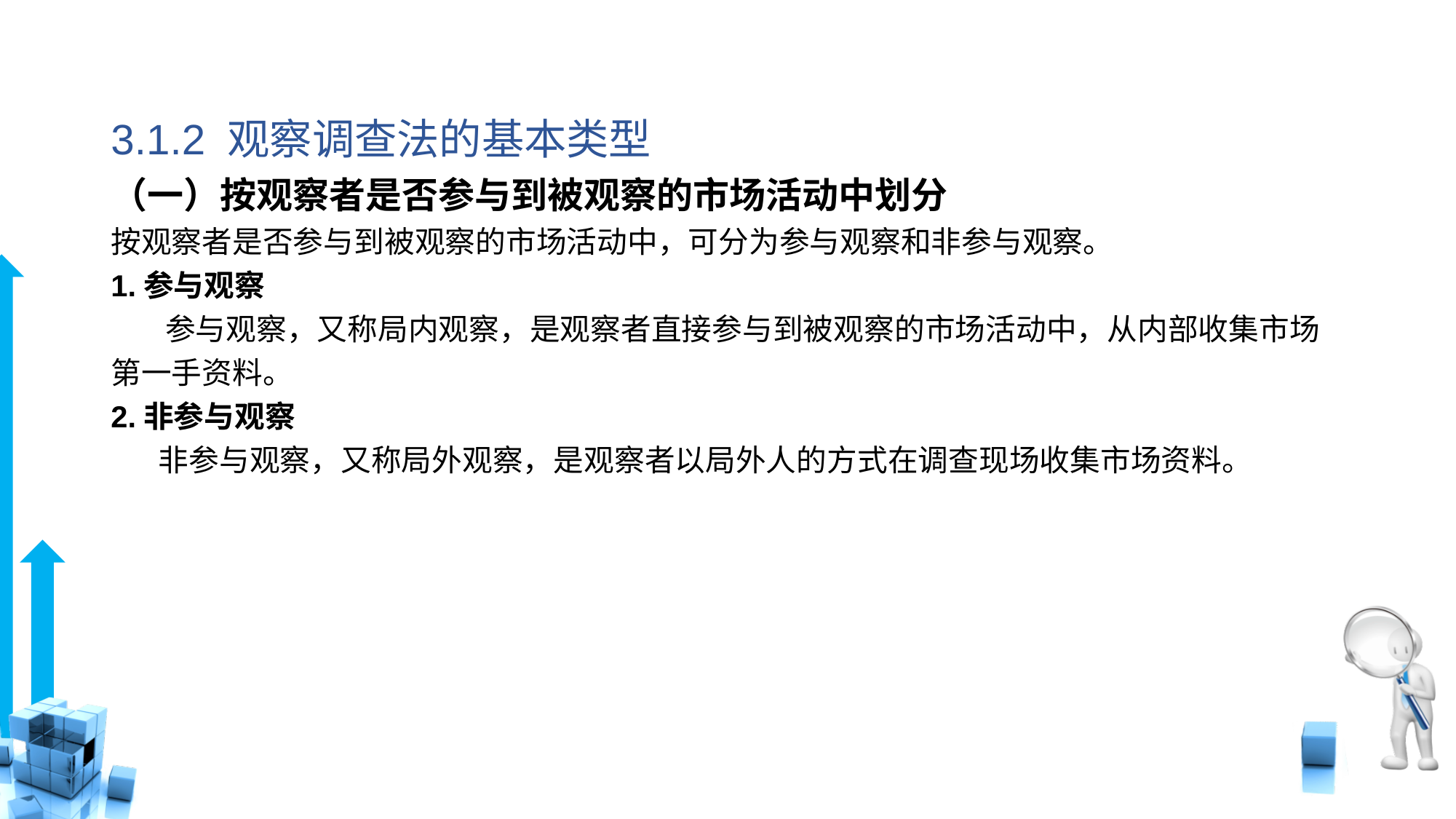

# 3.1.2 观察调查法的基本类型
（一）按观察者是否参与到被观察的市场活动中划分
按观察者是否参与到被观察的市场活动中，可分为参与观察和非参与观察。
1.参与观察
       参与观察，又称局内观察，是观察者直接参与到被观察的市场活动中，从内部收集市场第一手资料。
2.非参与观察
      非参与观察，又称局外观察，是观察者以局外人的方式在调查现场收集市场资料。